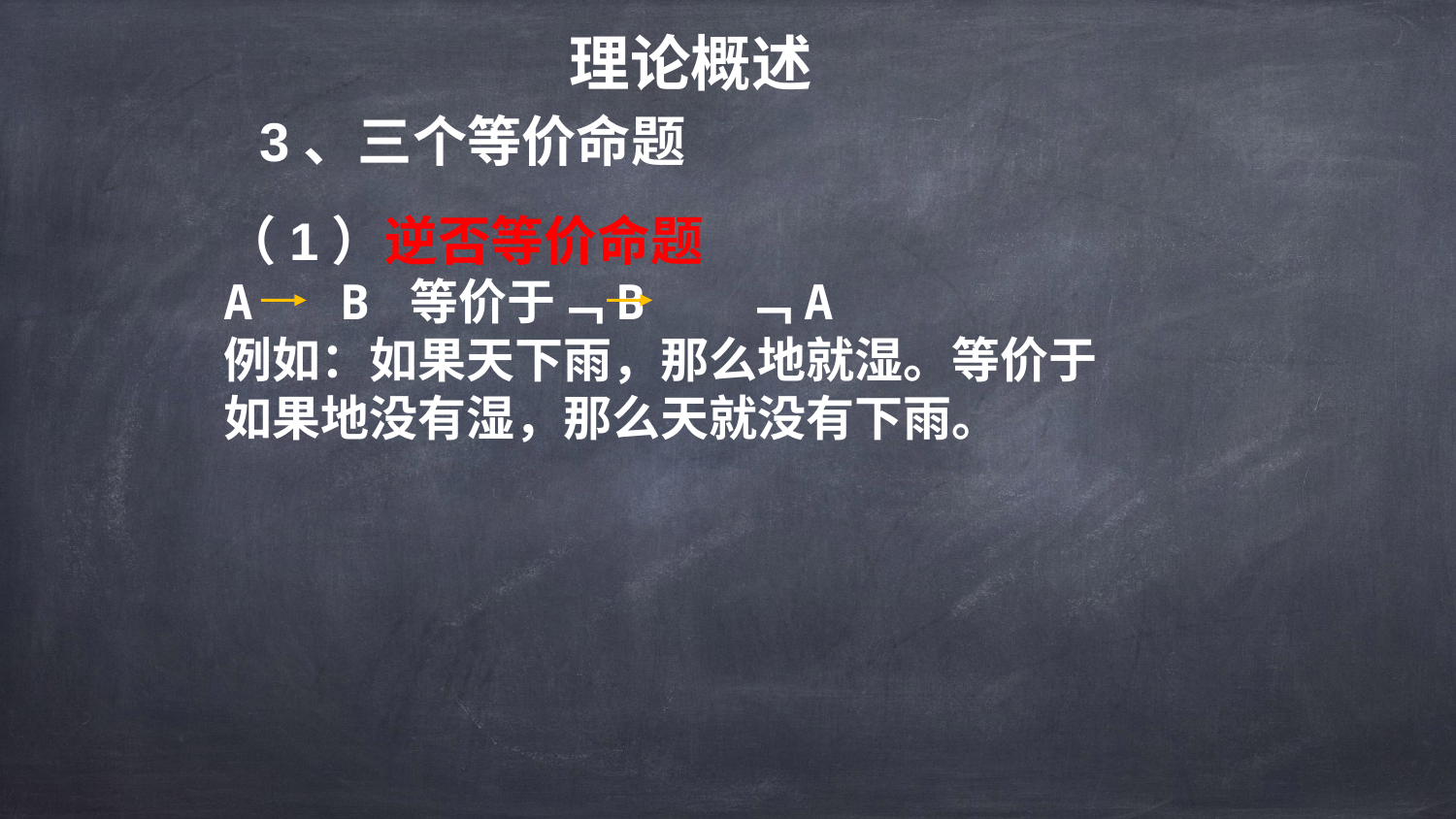

理论概述
3、三个等价命题
（1）逆否等价命题
A   B 等价于﹁B   ﹁A
例如：如果天下雨，那么地就湿。等价于
如果地没有湿，那么天就没有下雨。